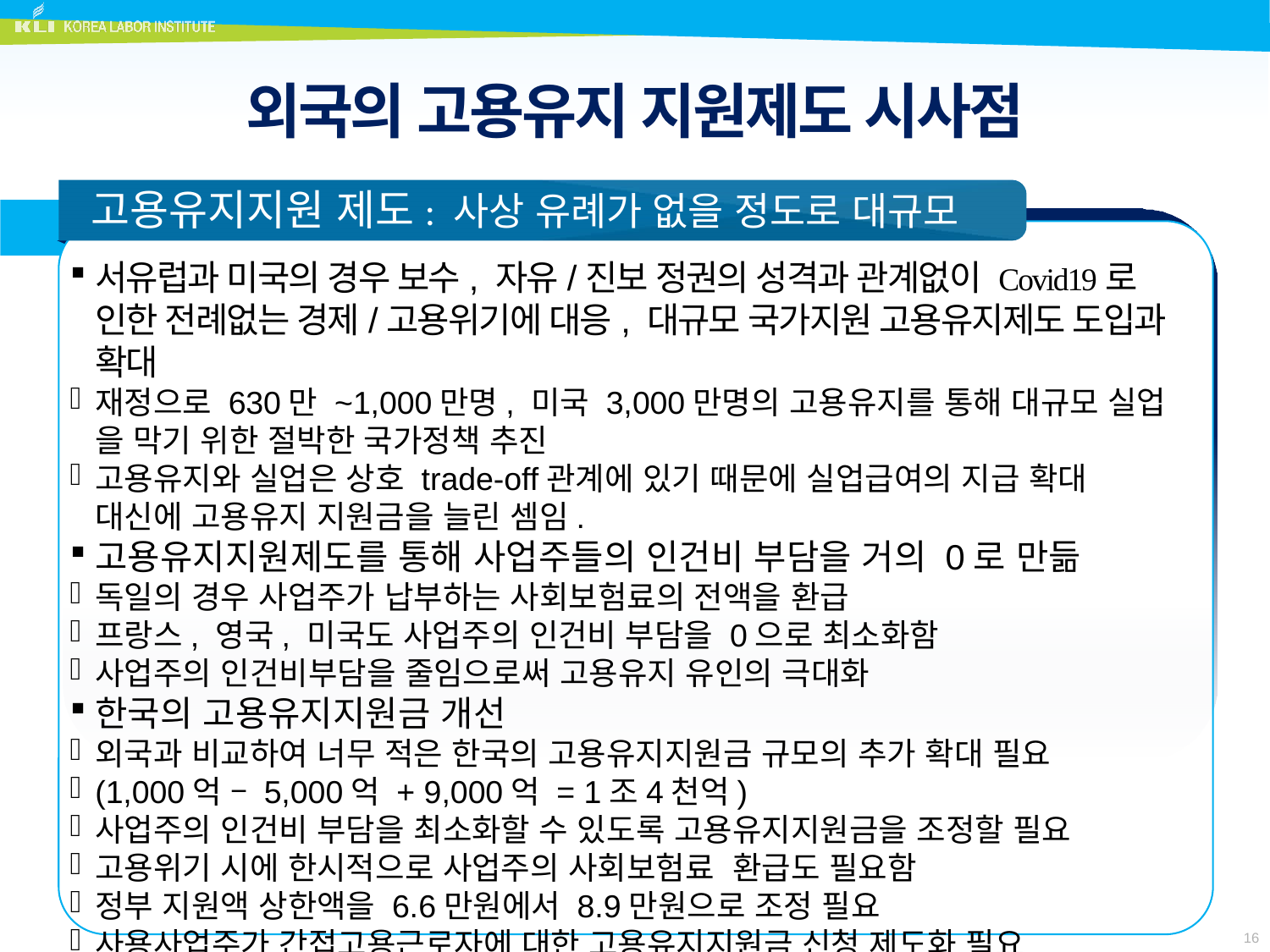

# 외국의 고용유지 지원제도 시사점
 고용유지지원 제도: 사상 유례가 없을 정도로 대규모

서유럽과 미국의 경우 보수, 자유/진보 정권의 성격과 관계없이 Covid19로 인한 전례없는 경제/고용위기에 대응, 대규모 국가지원 고용유지제도 도입과 확대
재정으로 630만 ~1,000만명, 미국 3,000만명의 고용유지를 통해 대규모 실업 을 막기 위한 절박한 국가정책 추진
고용유지와 실업은 상호 trade-off관계에 있기 때문에 실업급여의 지급 확대 대신에 고용유지 지원금을 늘린 셈임.
고용유지지원제도를 통해 사업주들의 인건비 부담을 거의 0로 만듦
독일의 경우 사업주가 납부하는 사회보험료의 전액을 환급
프랑스, 영국, 미국도 사업주의 인건비 부담을 0으로 최소화함
사업주의 인건비부담을 줄임으로써 고용유지 유인의 극대화
한국의 고용유지지원금 개선
외국과 비교하여 너무 적은 한국의 고용유지지원금 규모의 추가 확대 필요
(1,000억 – 5,000억 + 9,000억 = 1조4천억)
사업주의 인건비 부담을 최소화할 수 있도록 고용유지지원금을 조정할 필요
고용위기 시에 한시적으로 사업주의 사회보험료  환급도 필요함
정부 지원액 상한액을 6.6만원에서 8.9만원으로 조정 필요
사용사업주가 간접고용근로자에 대한 고용유지지원금 신청 제도화 필요

16